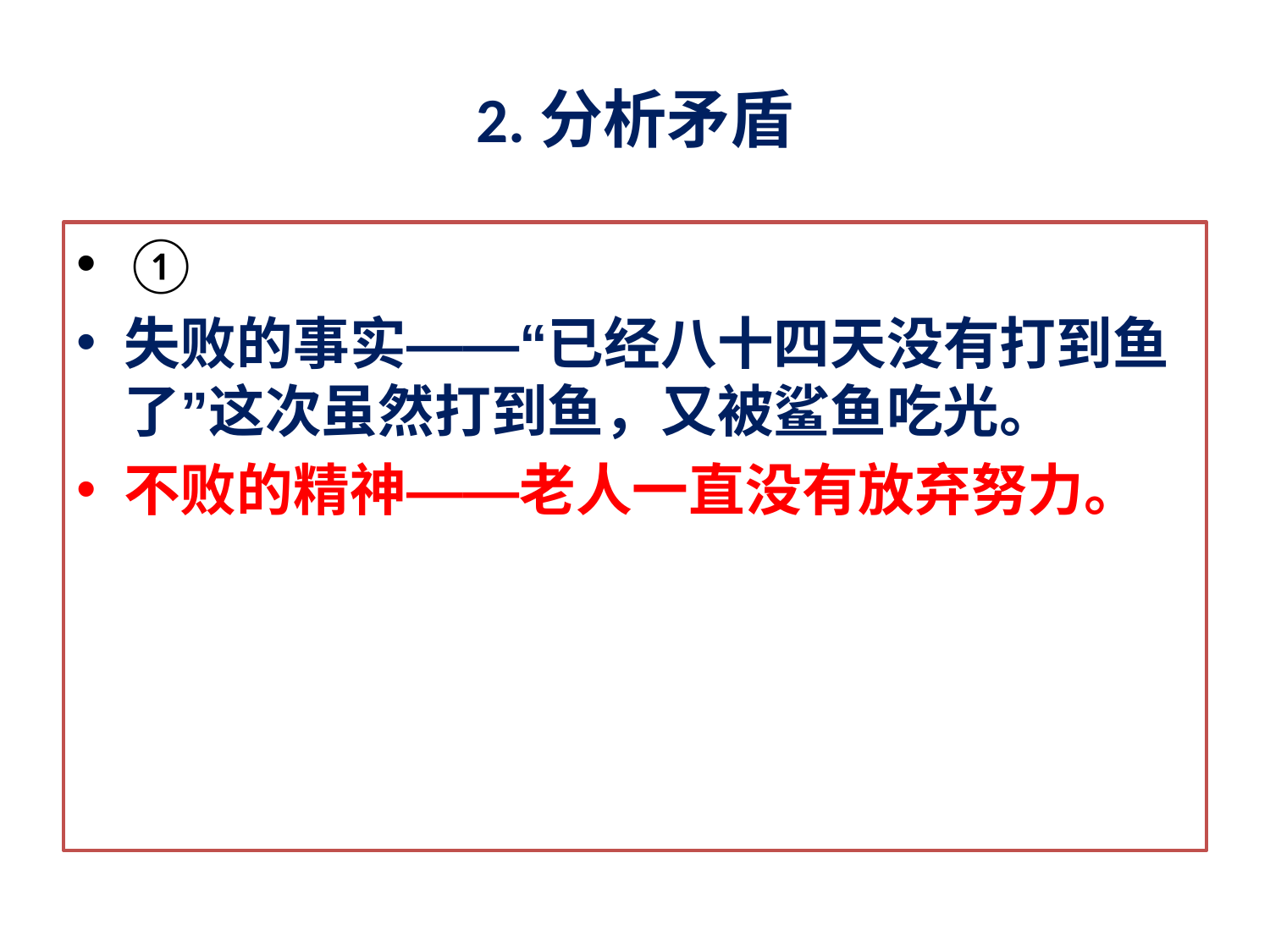

# 2.分析矛盾
①
失败的事实——“已经八十四天没有打到鱼了”这次虽然打到鱼，又被鲨鱼吃光。
不败的精神——老人一直没有放弃努力。